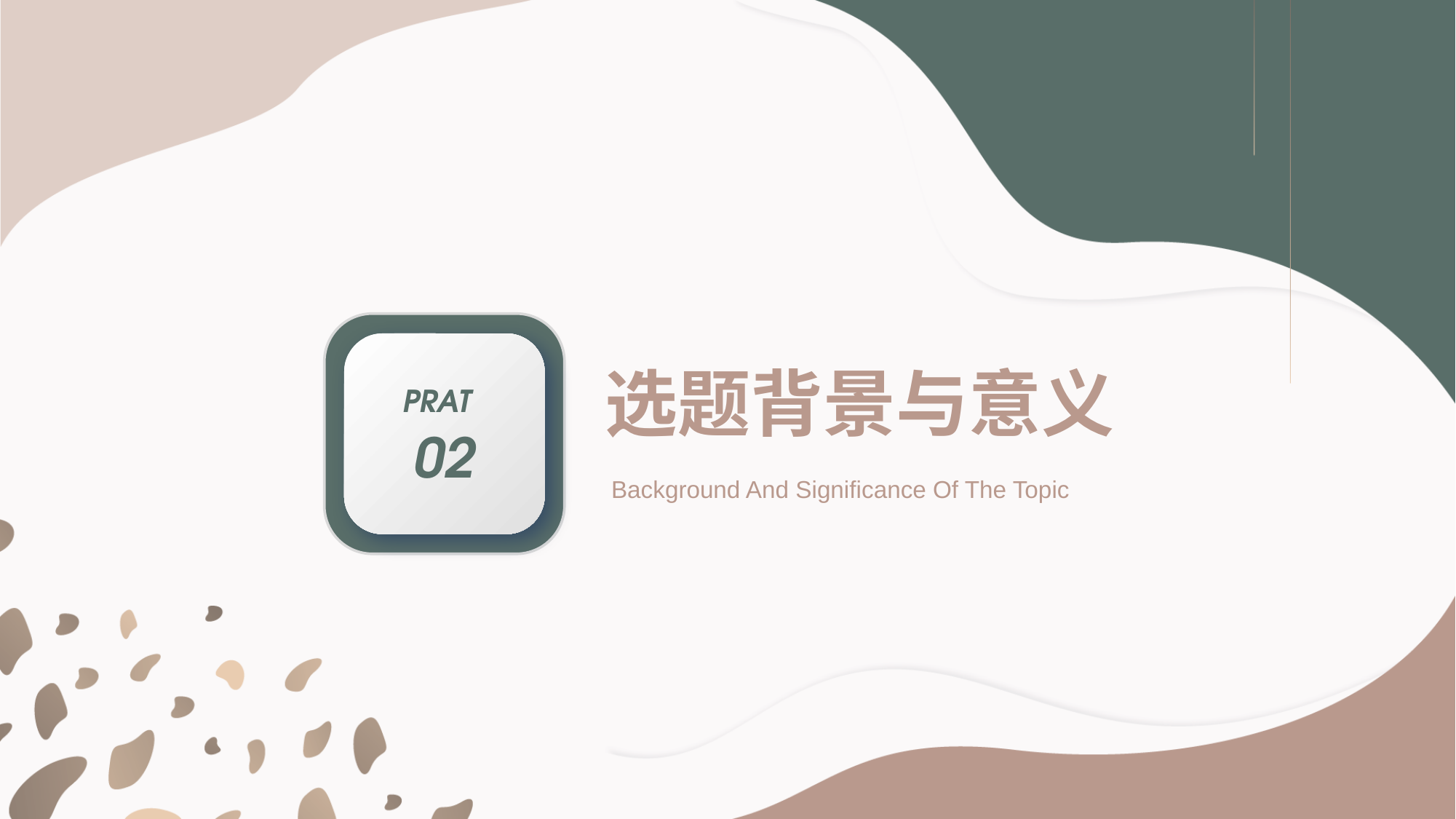

PRAT
02
选题背景与意义
Background And Significance Of The Topic